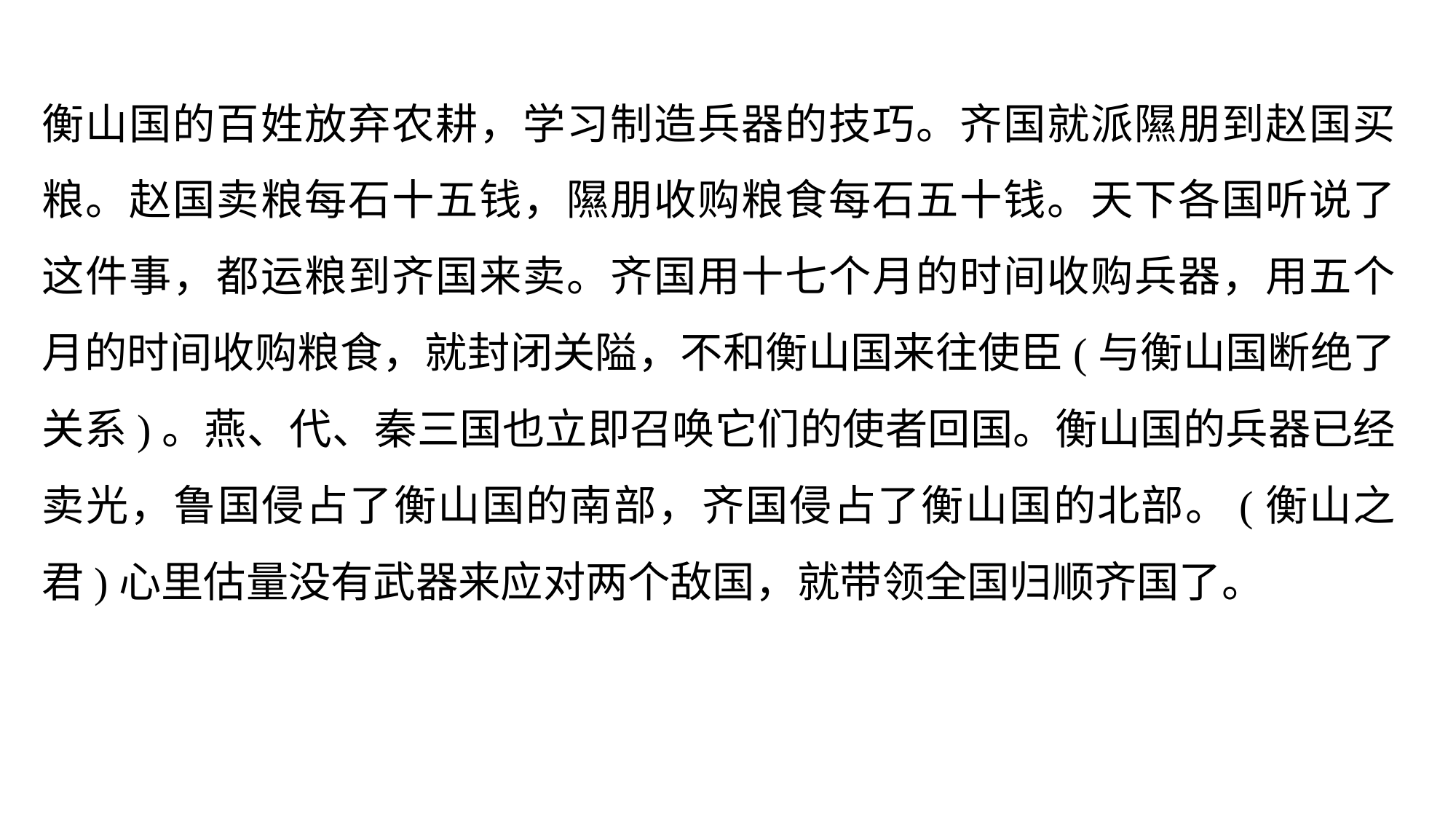

衡山国的百姓放弃农耕，学习制造兵器的技巧。齐国就派隰朋到赵国买粮。赵国卖粮每石十五钱，隰朋收购粮食每石五十钱。天下各国听说了这件事，都运粮到齐国来卖。齐国用十七个月的时间收购兵器，用五个月的时间收购粮食，就封闭关隘，不和衡山国来往使臣(与衡山国断绝了关系)。燕、代、秦三国也立即召唤它们的使者回国。衡山国的兵器已经卖光，鲁国侵占了衡山国的南部，齐国侵占了衡山国的北部。(衡山之君)心里估量没有武器来应对两个敌国，就带领全国归顺齐国了。